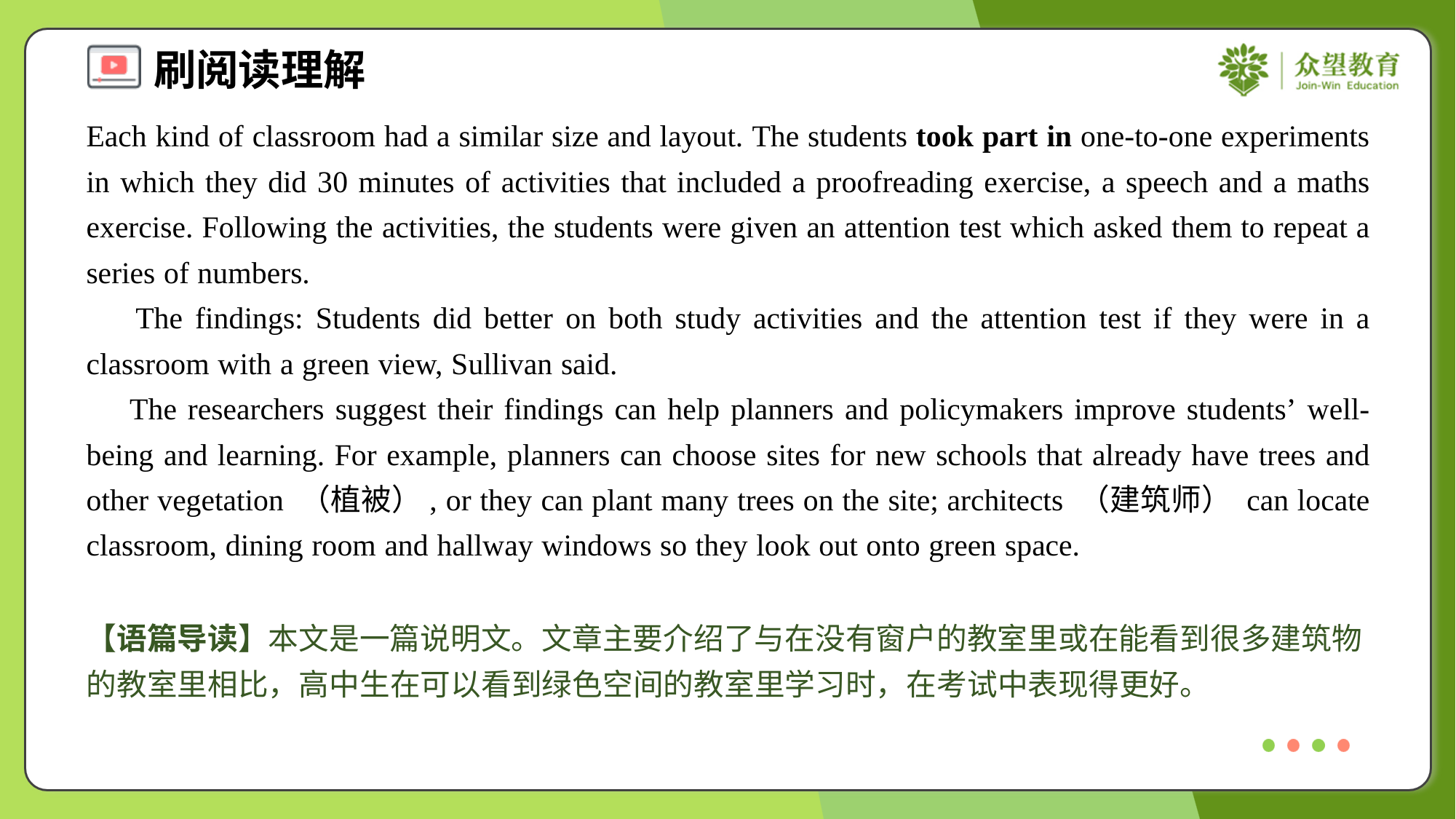

Each kind of classroom had a similar size and layout. The students took part in one-to-one experiments in which they did 30 minutes of activities that included a proofreading exercise, a speech and a maths exercise. Following the activities, the students were given an attention test which asked them to repeat a series of numbers.
    The findings: Students did better on both study activities and the attention test if they were in a classroom with a green view, Sullivan said.
    The researchers suggest their findings can help planners and policymakers improve students’ well-being and learning. For example, planners can choose sites for new schools that already have trees and other vegetation （植被）, or they can plant many trees on the site; architects （建筑师） can locate classroom, dining room and hallway windows so they look out onto green space.
【语篇导读】本文是一篇说明文。文章主要介绍了与在没有窗户的教室里或在能看到很多建筑物的教室里相比，高中生在可以看到绿色空间的教室里学习时，在考试中表现得更好。